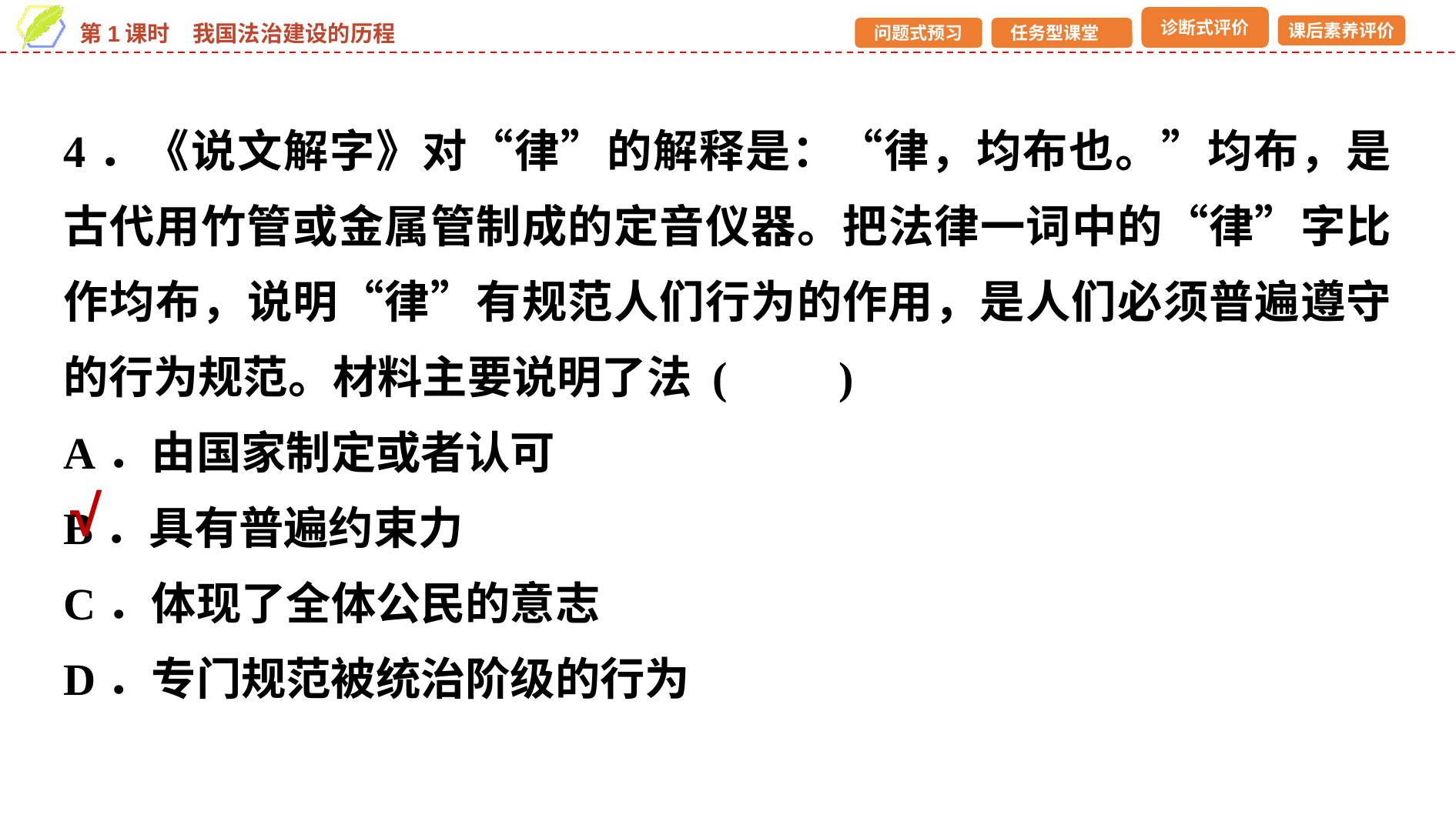

4．《说文解字》对“律”的解释是：“律，均布也。”均布，是古代用竹管或金属管制成的定音仪器。把法律一词中的“律”字比作均布，说明“律”有规范人们行为的作用，是人们必须普遍遵守的行为规范。材料主要说明了法 (　　)
A．由国家制定或者认可
B．具有普遍约束力
C．体现了全体公民的意志
D．专门规范被统治阶级的行为
√